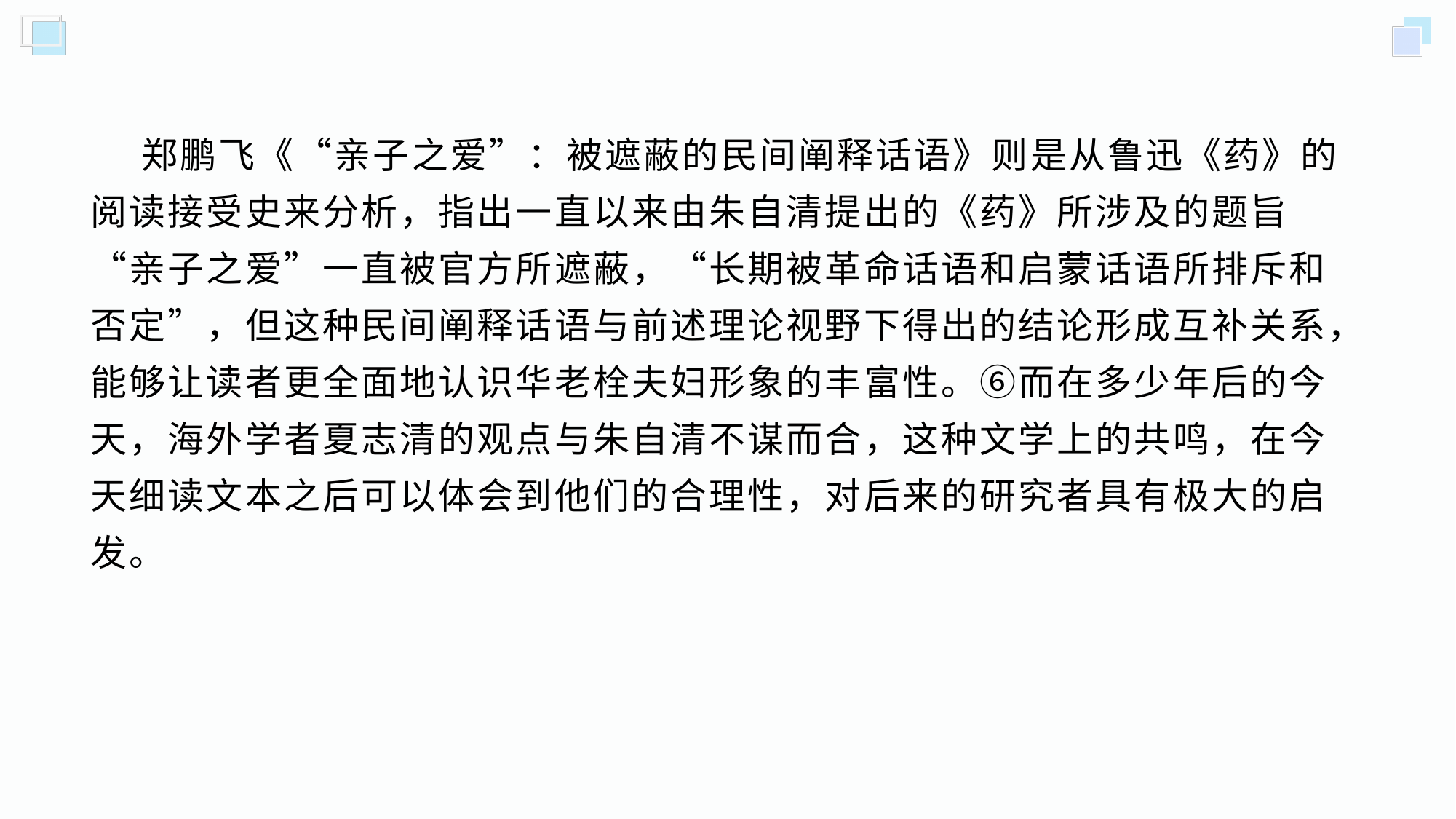

郑鹏飞《“亲子之爱”：被遮蔽的民间阐释话语》则是从鲁迅《药》的阅读接受史来分析，指出一直以来由朱自清提出的《药》所涉及的题旨“亲子之爱”一直被官方所遮蔽，“长期被革命话语和启蒙话语所排斥和否定”，但这种民间阐释话语与前述理论视野下得出的结论形成互补关系，能够让读者更全面地认识华老栓夫妇形象的丰富性。⑥而在多少年后的今天，海外学者夏志清的观点与朱自清不谋而合，这种文学上的共鸣，在今天细读文本之后可以体会到他们的合理性，对后来的研究者具有极大的启发。